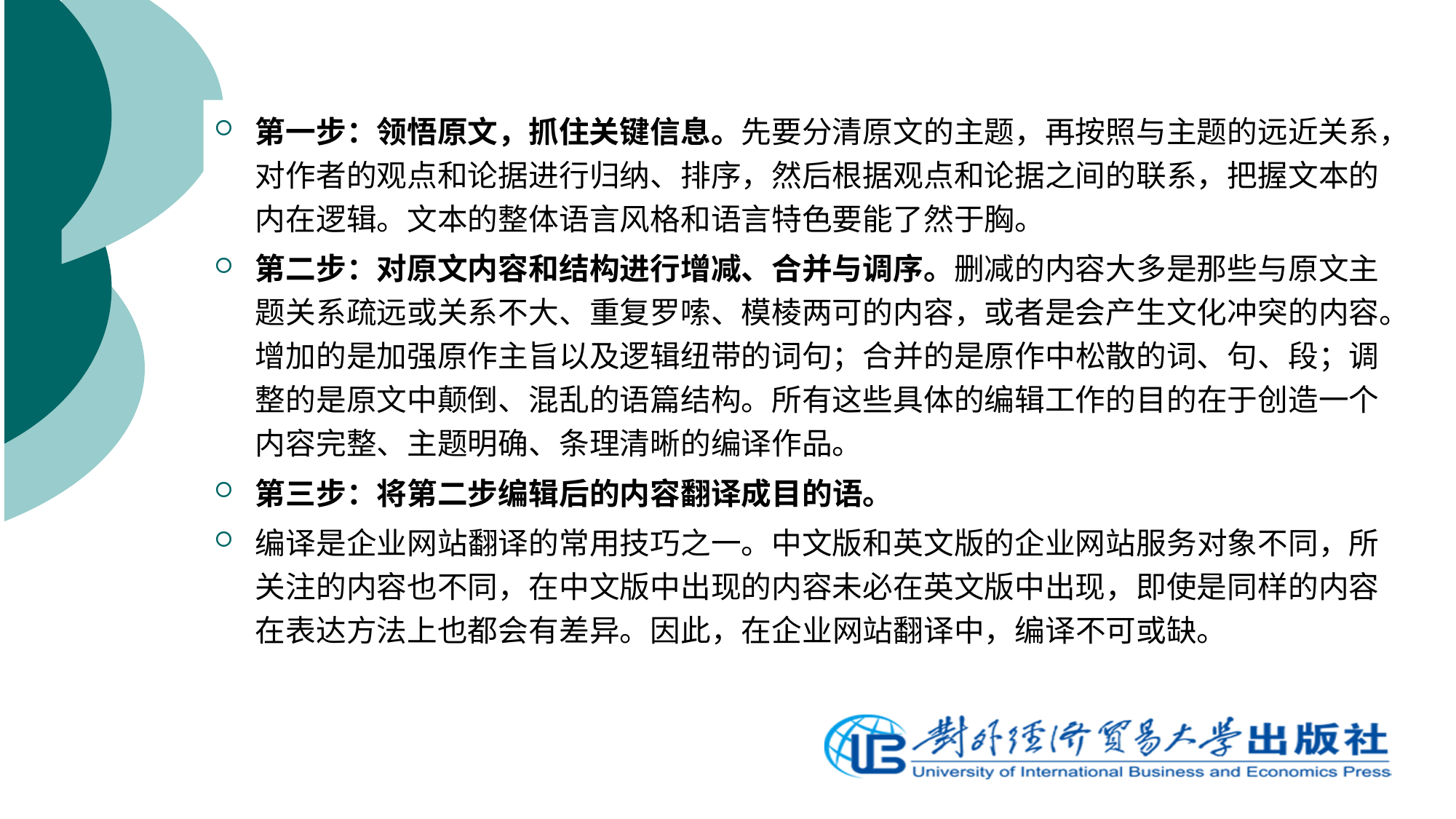

第一步：领悟原文，抓住关键信息。先要分清原文的主题，再按照与主题的远近关系，对作者的观点和论据进行归纳、排序，然后根据观点和论据之间的联系，把握文本的内在逻辑。文本的整体语言风格和语言特色要能了然于胸。
第二步：对原文内容和结构进行增减、合并与调序。删减的内容大多是那些与原文主题关系疏远或关系不大、重复罗嗦、模棱两可的内容，或者是会产生文化冲突的内容。增加的是加强原作主旨以及逻辑纽带的词句；合并的是原作中松散的词、句、段；调整的是原文中颠倒、混乱的语篇结构。所有这些具体的编辑工作的目的在于创造一个内容完整、主题明确、条理清晰的编译作品。
第三步：将第二步编辑后的内容翻译成目的语。
编译是企业网站翻译的常用技巧之一。中文版和英文版的企业网站服务对象不同，所关注的内容也不同，在中文版中出现的内容未必在英文版中出现，即使是同样的内容在表达方法上也都会有差异。因此，在企业网站翻译中，编译不可或缺。
#